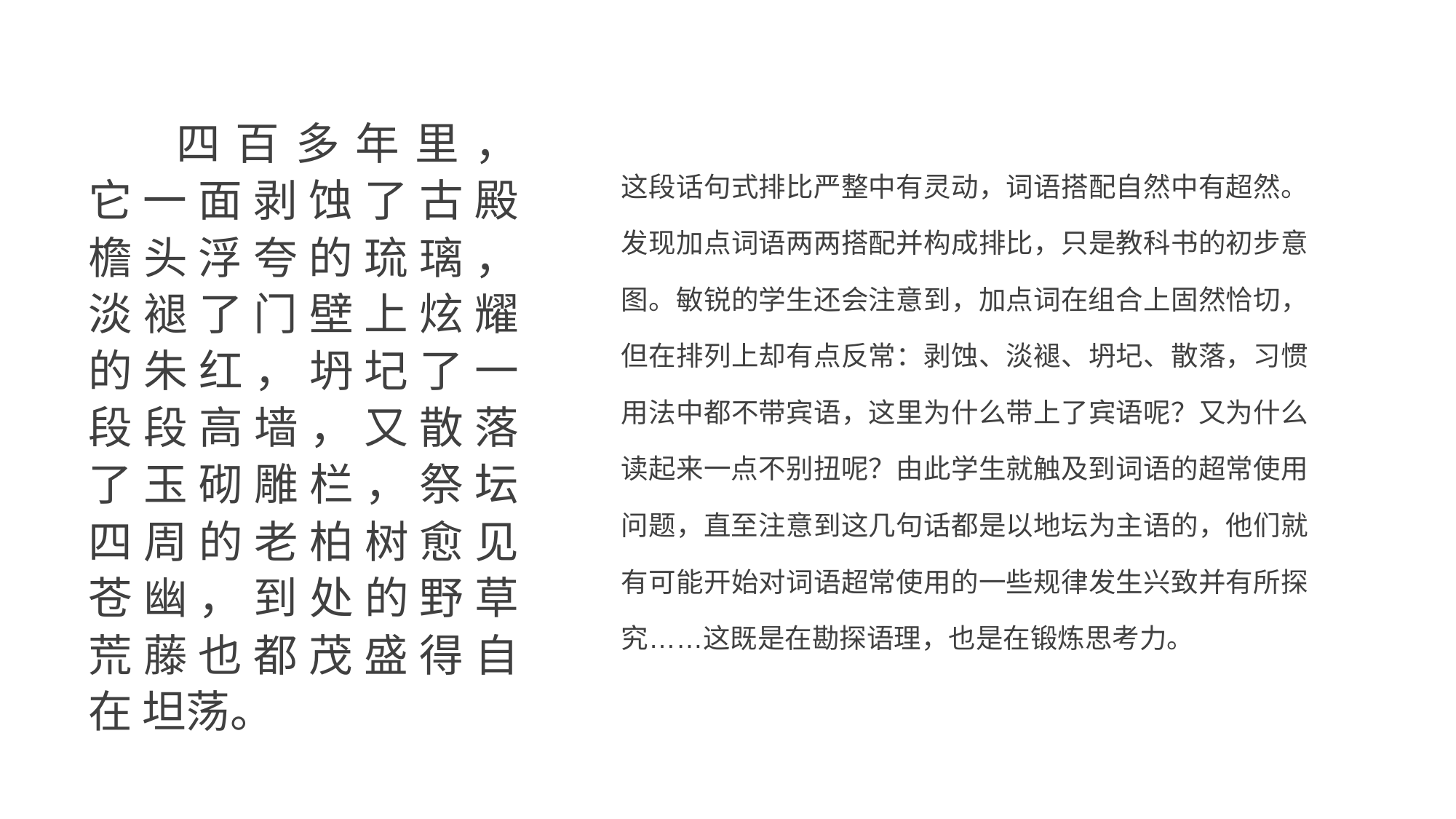

四 百 多 年 里 ， 它 一 面 剥 蚀 了 古 殿 檐 头 浮 夸 的 琉 璃 ， 淡 褪 了 门 壁 上 炫 耀 的 朱 红 ， 坍 圮 了 一 段 段 高 墙 ， 又 散 落 了 玉 砌 雕 栏 ， 祭 坛 四 周 的 老 柏 树 愈 见 苍 幽 ， 到 处 的 野 草 荒 藤 也 都 茂 盛 得 自 在 坦荡。
这段话句式排比严整中有灵动，词语搭配自然中有超然。 发现加点词语两两搭配并构成排比，只是教科书的初步意 图。敏锐的学生还会注意到，加点词在组合上固然恰切， 但在排列上却有点反常：剥蚀、淡褪、坍圮、散落，习惯 用法中都不带宾语，这里为什么带上了宾语呢？又为什么 读起来一点不别扭呢？由此学生就触及到词语的超常使用 问题，直至注意到这几句话都是以地坛为主语的，他们就 有可能开始对词语超常使用的一些规律发生兴致并有所探 究……这既是在勘探语理，也是在锻炼思考力。